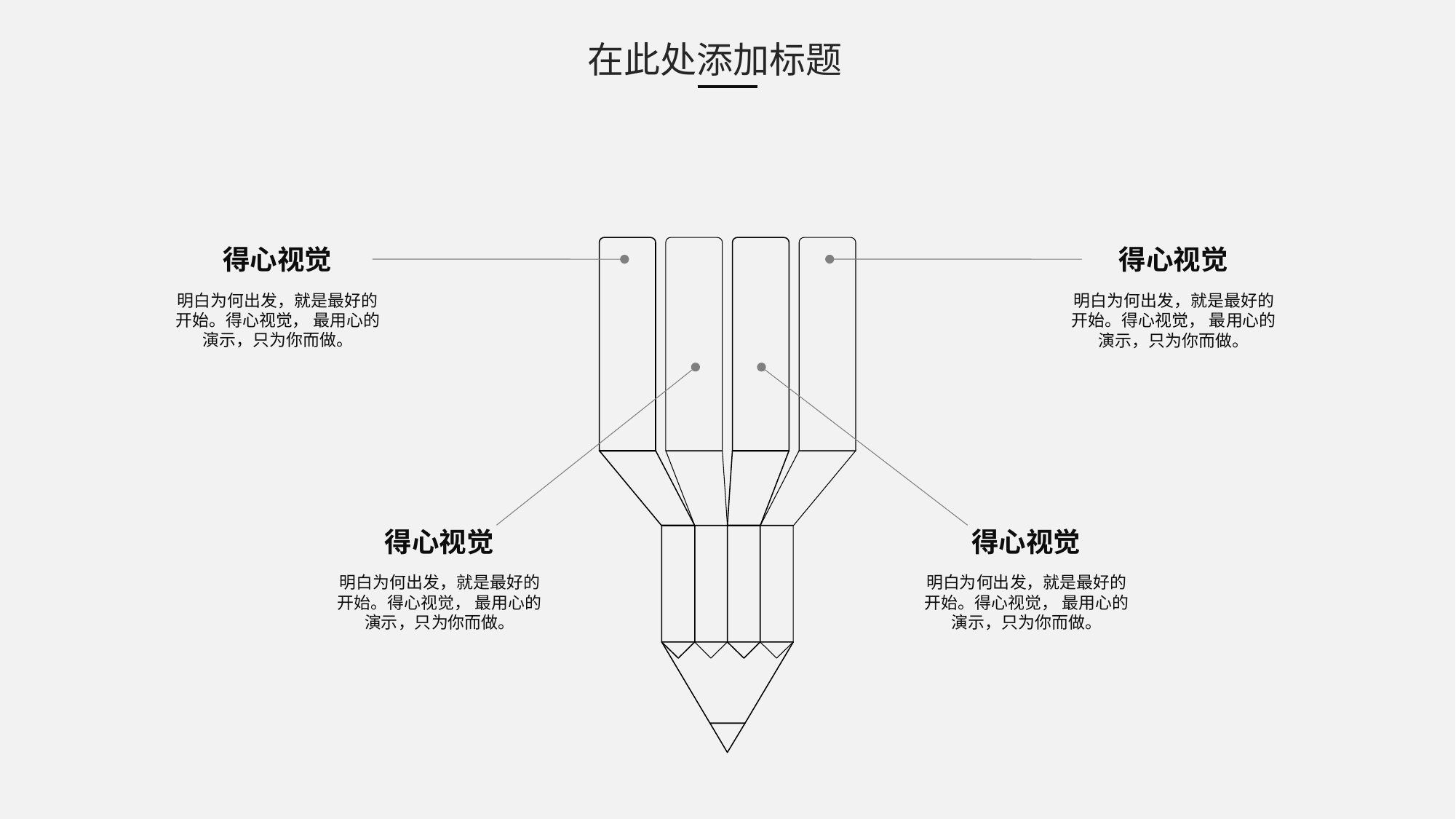

在此处添加标题

得心视觉
得心视觉

明白为何出发，就是最好的开始。得心视觉， 最用心的演示，只为你而做。
明白为何出发，就是最好的开始。得心视觉， 最用心的演示，只为你而做。

得心视觉
得心视觉
明白为何出发，就是最好的开始。得心视觉， 最用心的演示，只为你而做。
明白为何出发，就是最好的开始。得心视觉， 最用心的演示，只为你而做。